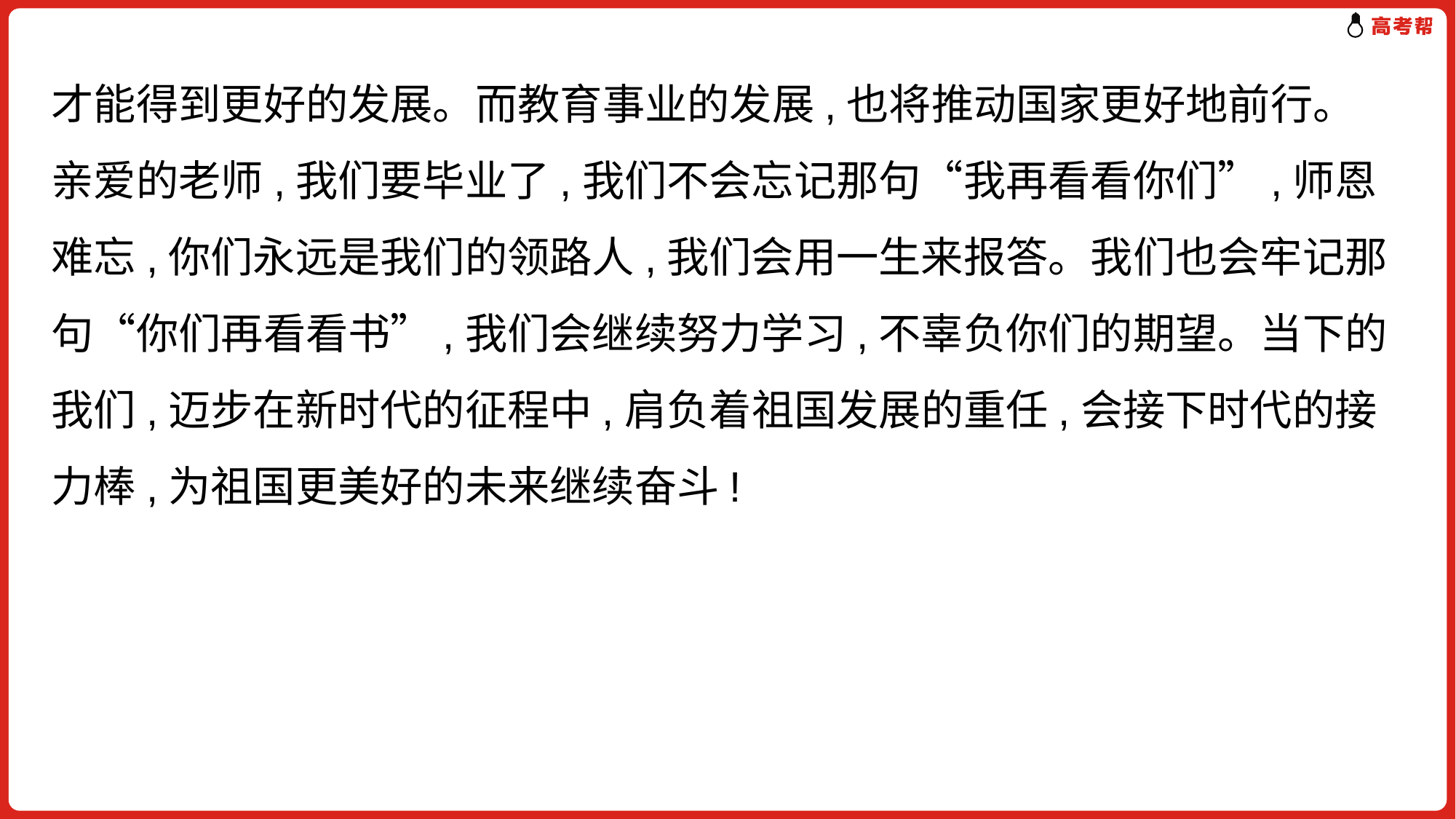

才能得到更好的发展。而教育事业的发展,也将推动国家更好地前行。
亲爱的老师,我们要毕业了,我们不会忘记那句“我再看看你们”,师恩难忘,你们永远是我们的领路人,我们会用一生来报答。我们也会牢记那句“你们再看看书”,我们会继续努力学习,不辜负你们的期望。当下的我们,迈步在新时代的征程中,肩负着祖国发展的重任,会接下时代的接力棒,为祖国更美好的未来继续奋斗!